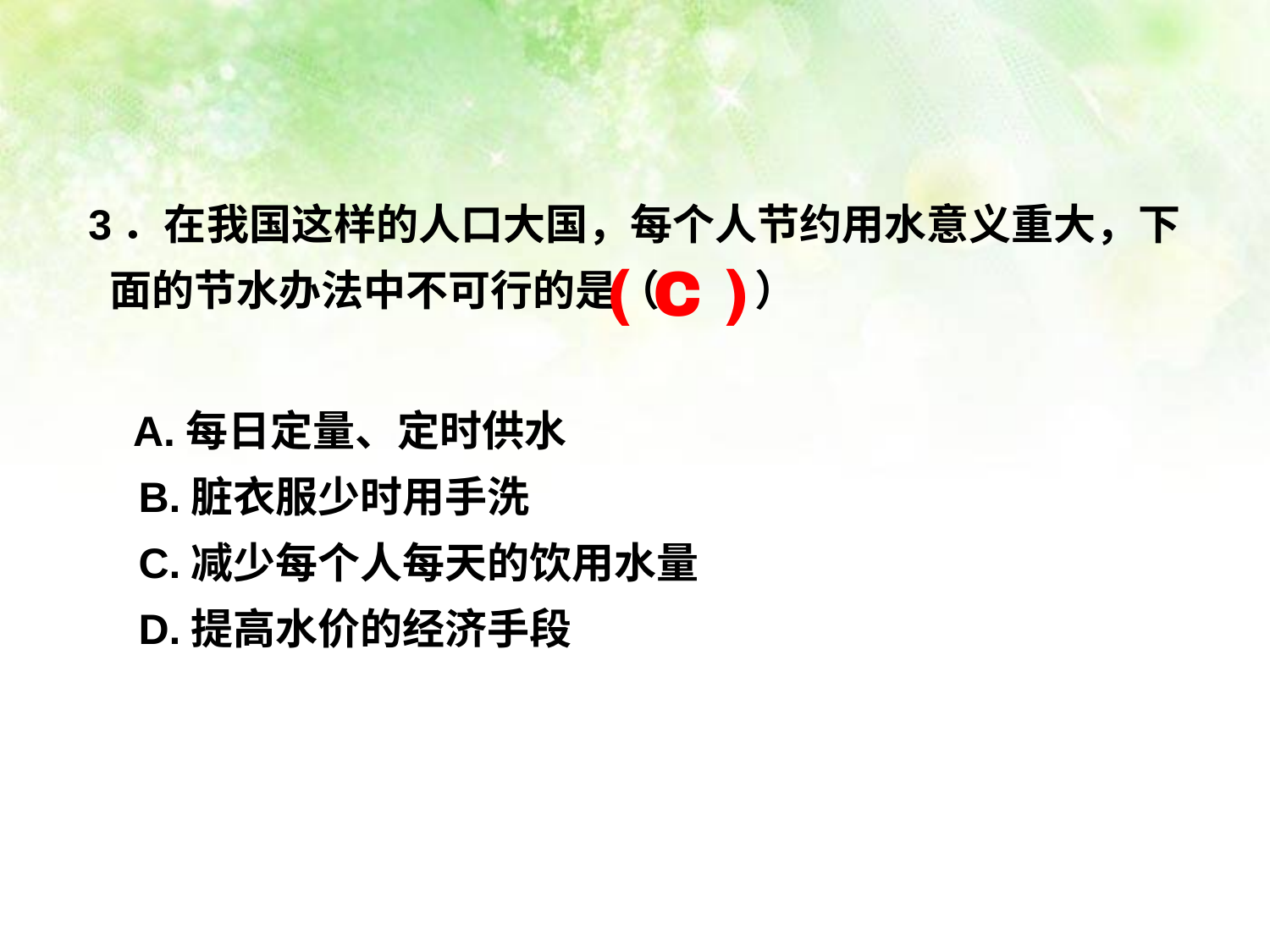

3．在我国这样的人口大国，每个人节约用水意义重大，下面的节水办法中不可行的是（          ）
  A.每日定量、定时供水
  B.脏衣服少时用手洗
  C.减少每个人每天的饮用水量
  D.提高水价的经济手段
( C )